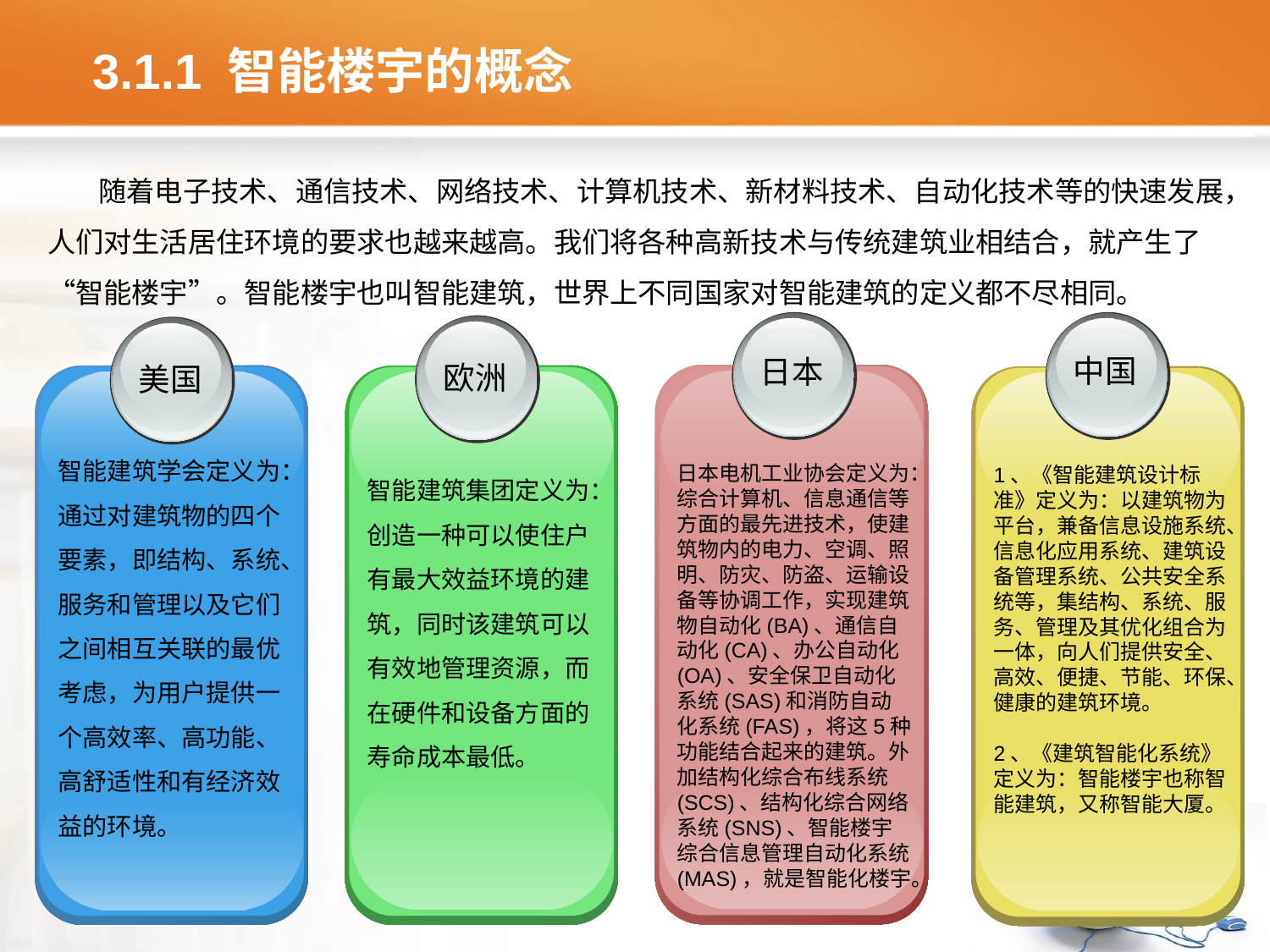

# 3.1.1 智能楼宇的概念
       随着电子技术、通信技术、网络技术、计算机技术、新材料技术、自动化技术等的快速发展，人们对生活居住环境的要求也越来越高。我们将各种高新技术与传统建筑业相结合，就产生了“智能楼宇”。智能楼宇也叫智能建筑，世界上不同国家对智能建筑的定义都不尽相同。

日本

中国

欧洲

美国

智能建筑学会定义为：通过对建筑物的四个要素，即结构、系统、服务和管理以及它们之间相互关联的最优考虑，为用户提供一个高效率、高功能、高舒适性和有经济效益的环境。
日本电机工业协会定义为：综合计算机、信息通信等方面的最先进技术，使建筑物内的电力、空调、照明、防灾、防盗、运输设备等协调工作，实现建筑物自动化(BA)、通信自动化(CA)、办公自动化(OA)、安全保卫自动化系统(SAS)和消防自动化系统(FAS)，将这5种功能结合起来的建筑。外加结构化综合布线系统(SCS)、结构化综合网络系统(SNS)、智能楼宇综合信息管理自动化系统(MAS)，就是智能化楼宇。
智能建筑集团定义为：创造一种可以使住户有最大效益环境的建筑，同时该建筑可以有效地管理资源，而在硬件和设备方面的寿命成本最低。
1、《智能建筑设计标准》定义为：以建筑物为平台，兼备信息设施系统、信息化应用系统、建筑设备管理系统、公共安全系统等，集结构、系统、服务、管理及其优化组合为一体，向人们提供安全、高效、便捷、节能、环保、健康的建筑环境。

2、《建筑智能化系统》定义为：智能楼宇也称智能建筑，又称智能大厦。